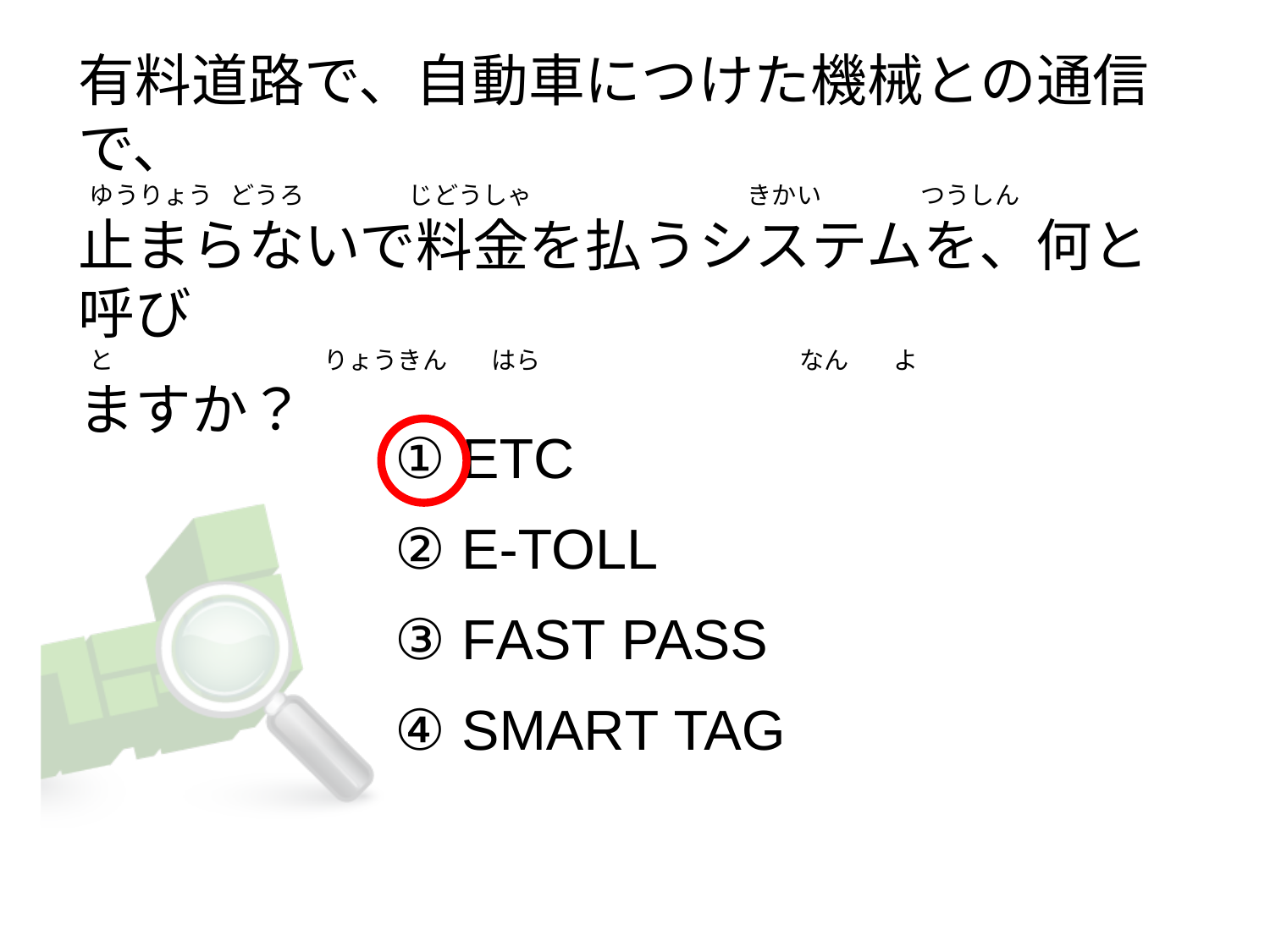

# 有料道路で、自動車につけた機械との通信で、   ゆうりょう   どうろ                   じどうしゃ                                       きかい                  つうしん 止まらないで料金を払うシステムを、何と呼び   と                                      りょうきん        はら                                               なん        よ ますか？
① ETC
② E-TOLL
③ FAST PASS
④ SMART TAG